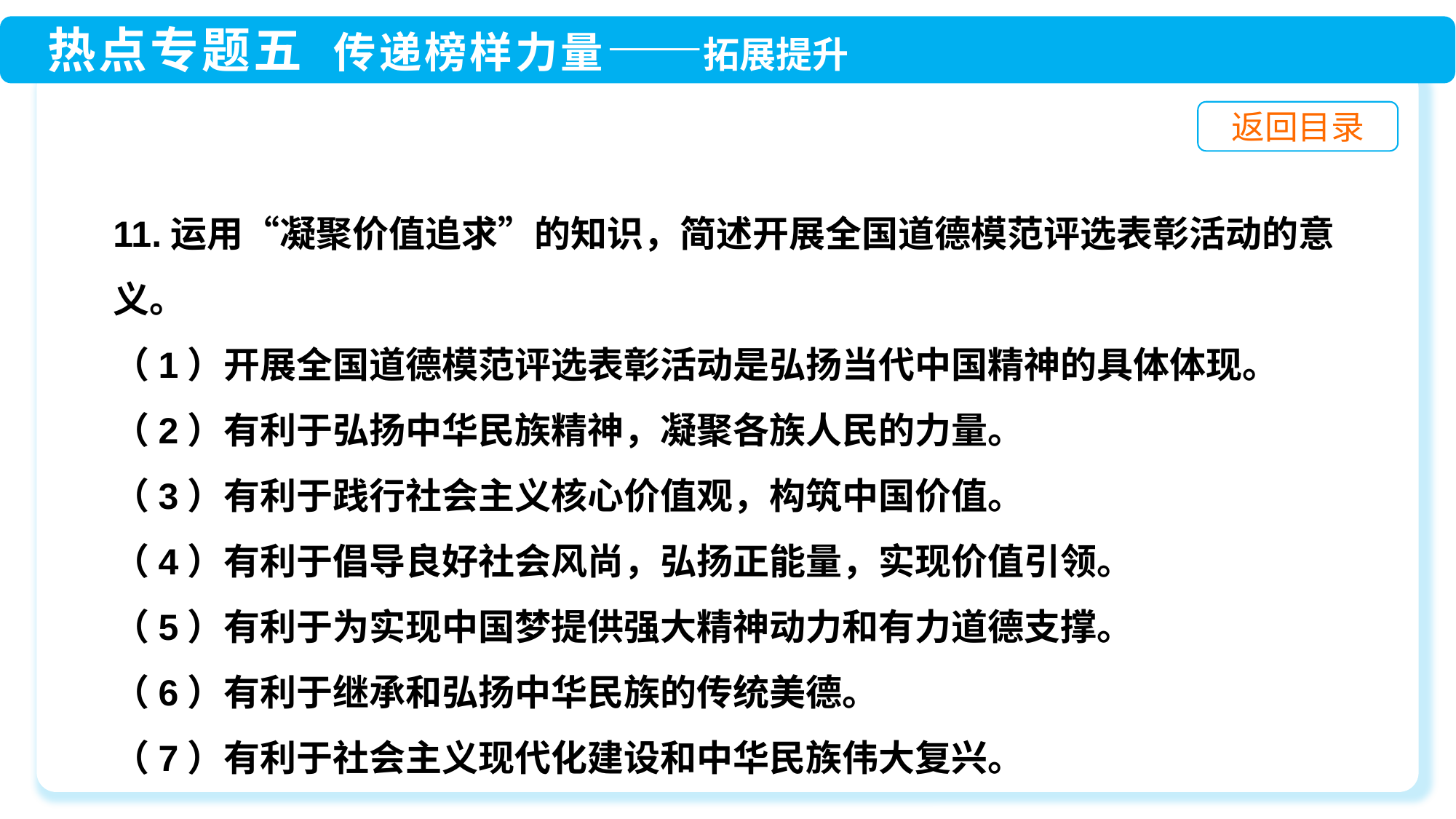

11.运用“凝聚价值追求”的知识，简述开展全国道德模范评选表彰活动的意义。
（1）开展全国道德模范评选表彰活动是弘扬当代中国精神的具体体现。
（2）有利于弘扬中华民族精神，凝聚各族人民的力量。
（3）有利于践行社会主义核心价值观，构筑中国价值。
（4）有利于倡导良好社会风尚，弘扬正能量，实现价值引领。
（5）有利于为实现中国梦提供强大精神动力和有力道德支撑。
（6）有利于继承和弘扬中华民族的传统美德。
（7）有利于社会主义现代化建设和中华民族伟大复兴。